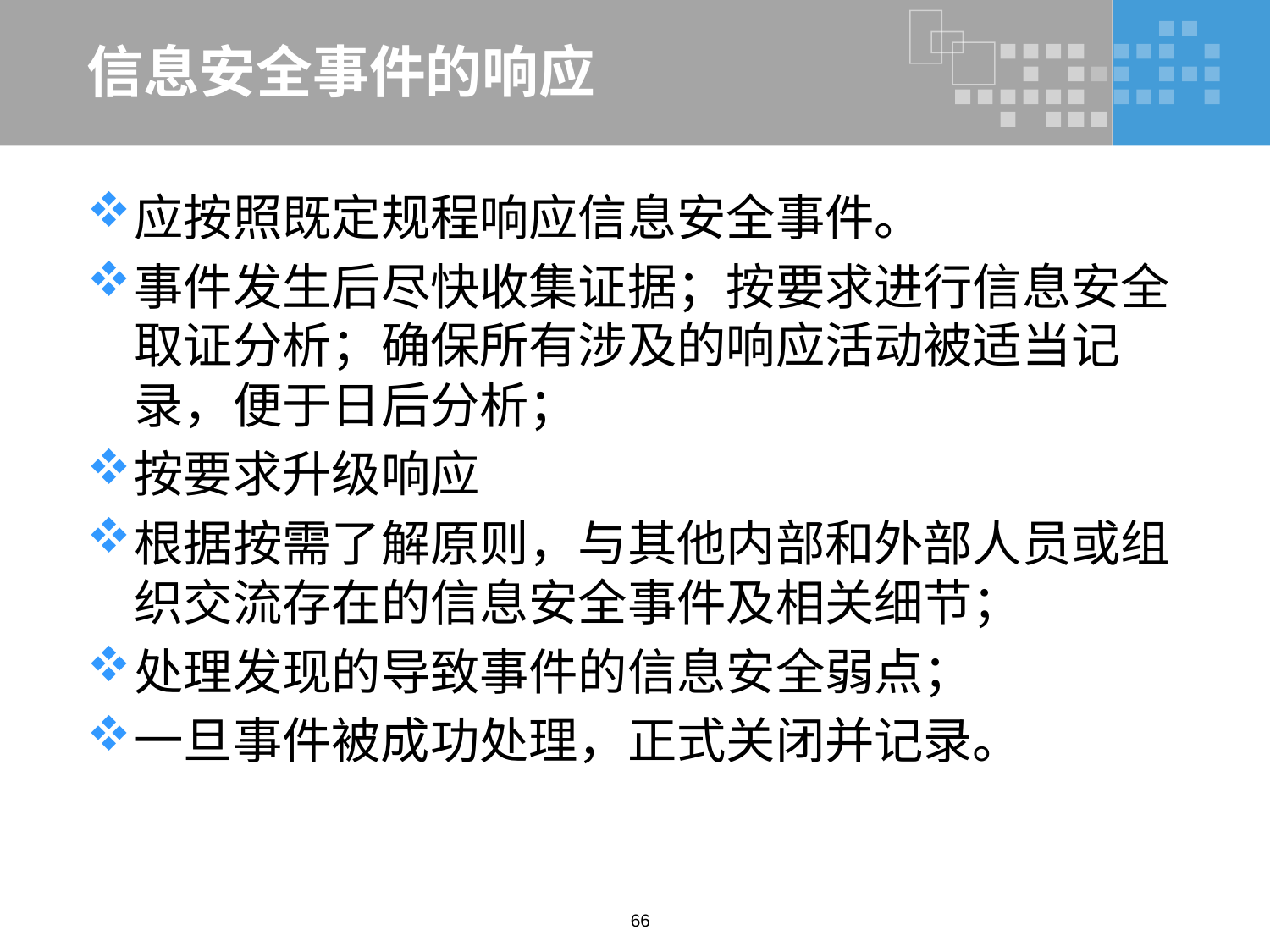

# 信息安全事件的响应
应按照既定规程响应信息安全事件。
事件发生后尽快收集证据；按要求进行信息安全取证分析；确保所有涉及的响应活动被适当记录，便于日后分析；
按要求升级响应
根据按需了解原则，与其他内部和外部人员或组织交流存在的信息安全事件及相关细节；
处理发现的导致事件的信息安全弱点；
一旦事件被成功处理，正式关闭并记录。

66